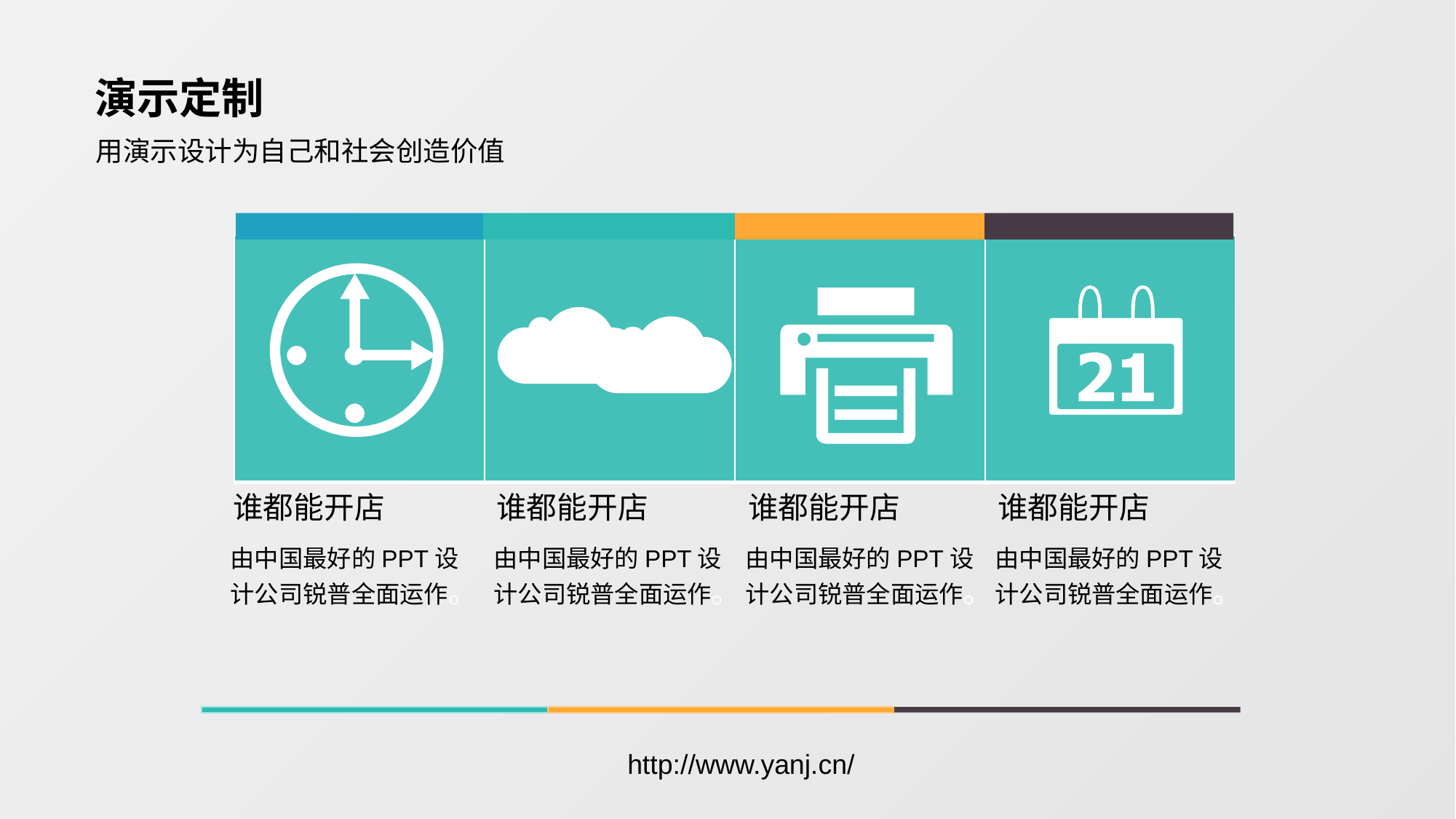

演示定制
用演示设计为自己和社会创造价值

|  |  |  |  |
| --- | --- | --- | --- |

谁都能开店
由中国最好的PPT设计公司锐普全面运作。
谁都能开店
由中国最好的PPT设计公司锐普全面运作。
谁都能开店
由中国最好的PPT设计公司锐普全面运作。
谁都能开店
由中国最好的PPT设计公司锐普全面运作。

http://www.yanj.cn/